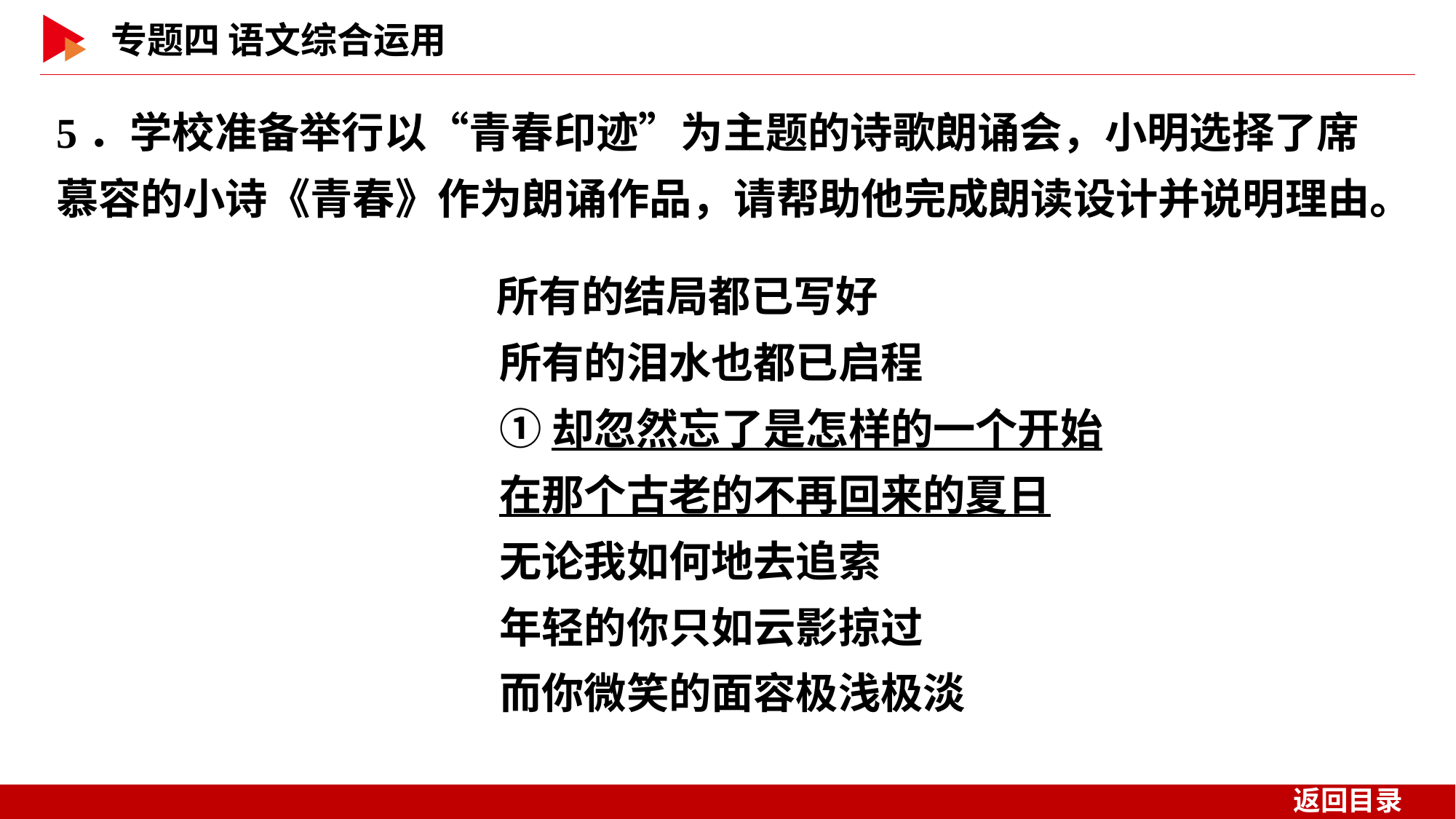

5．学校准备举行以“青春印迹”为主题的诗歌朗诵会，小明选择了席慕容的小诗《青春》作为朗诵作品，请帮助他完成朗读设计并说明理由。
          所有的结局都已写好
	所有的泪水也都已启程
	①却忽然忘了是怎样的一个开始
	在那个古老的不再回来的夏日
	无论我如何地去追索
	年轻的你只如云影掠过
	而你微笑的面容极浅极淡